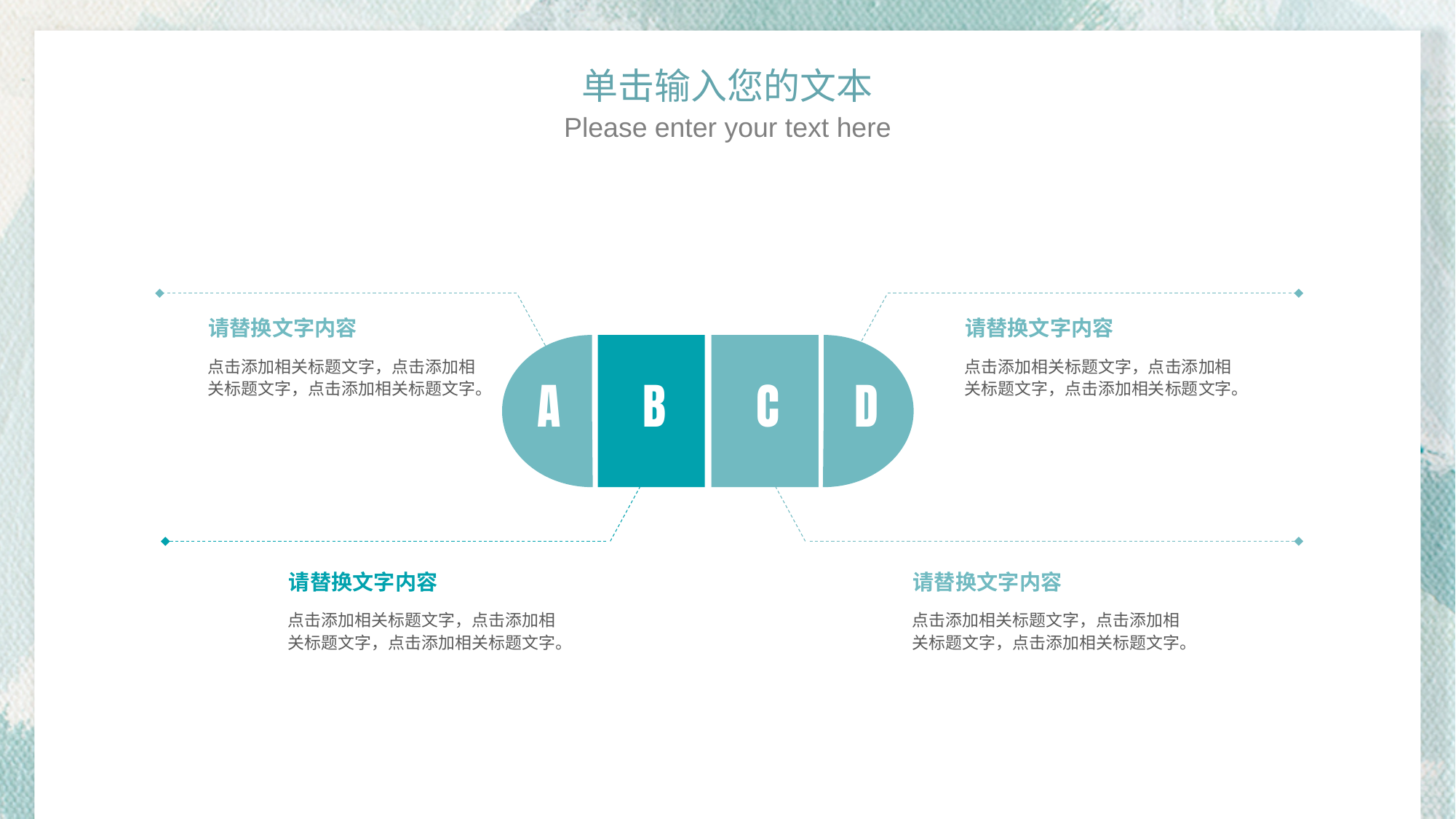

单击输入您的文本
Please enter your text here
请替换文字内容
点击添加相关标题文字，点击添加相关标题文字，点击添加相关标题文字。
请替换文字内容
点击添加相关标题文字，点击添加相关标题文字，点击添加相关标题文字。
A
B
C
D
请替换文字内容
点击添加相关标题文字，点击添加相关标题文字，点击添加相关标题文字。
请替换文字内容
点击添加相关标题文字，点击添加相关标题文字，点击添加相关标题文字。